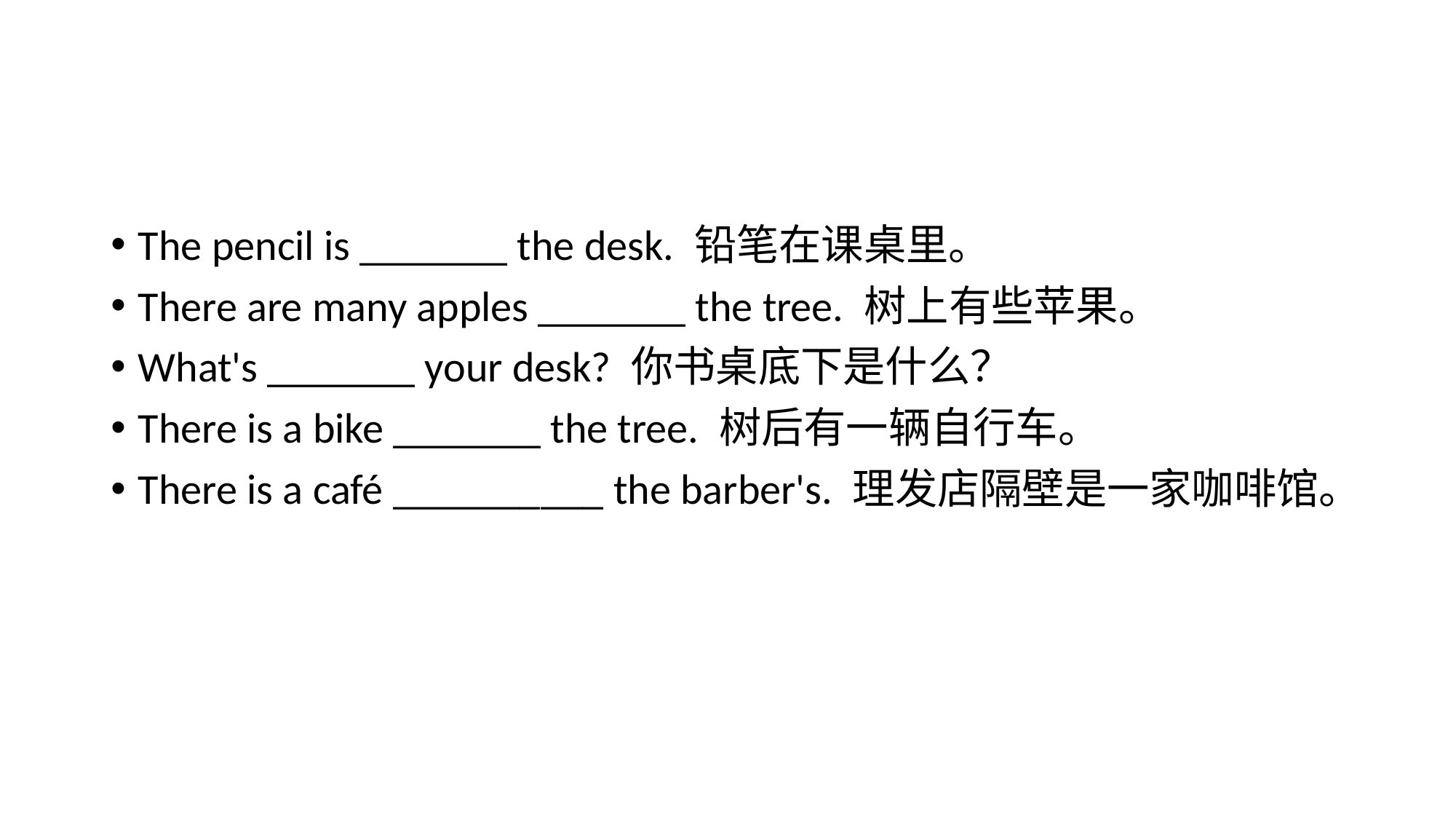

#
The pencil is _______ the desk. 铅笔在课桌里。
There are many apples _______ the tree. 树上有些苹果。
What's _______ your desk? 你书桌底下是什么？
There is a bike _______ the tree. 树后有一辆自行车。
There is a café __________ the barber's. 理发店隔壁是一家咖啡馆。